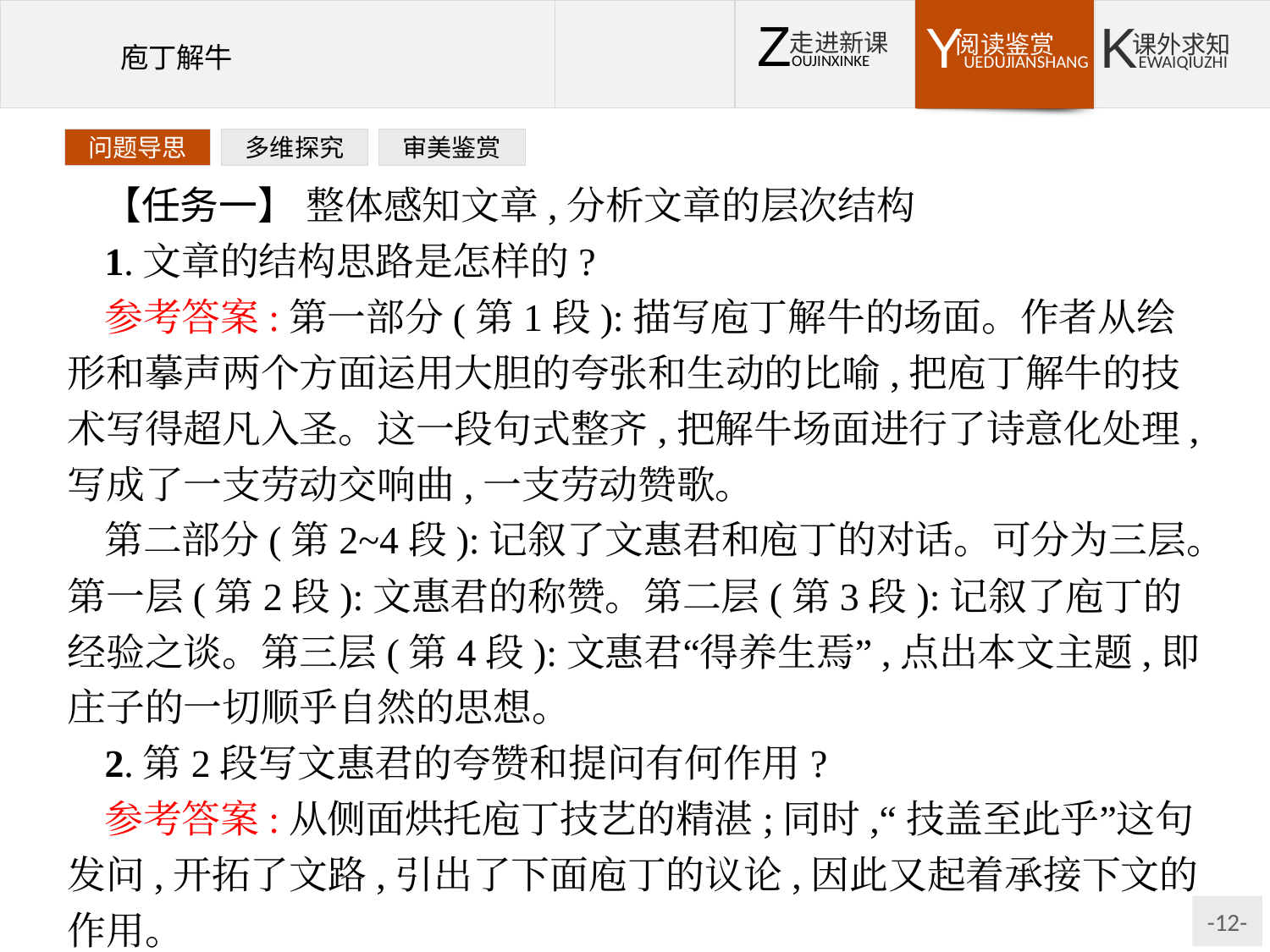

问题导思
多维探究
审美鉴赏
【任务一】 整体感知文章,分析文章的层次结构
1.文章的结构思路是怎样的?
参考答案:第一部分(第1段):描写庖丁解牛的场面。作者从绘形和摹声两个方面运用大胆的夸张和生动的比喻,把庖丁解牛的技术写得超凡入圣。这一段句式整齐,把解牛场面进行了诗意化处理,写成了一支劳动交响曲,一支劳动赞歌。
第二部分(第2~4段):记叙了文惠君和庖丁的对话。可分为三层。第一层(第2段):文惠君的称赞。第二层(第3段):记叙了庖丁的经验之谈。第三层(第4段):文惠君“得养生焉”,点出本文主题,即庄子的一切顺乎自然的思想。
2.第2段写文惠君的夸赞和提问有何作用?
参考答案:从侧面烘托庖丁技艺的精湛;同时,“技盖至此乎”这句发问,开拓了文路,引出了下面庖丁的议论,因此又起着承接下文的作用。